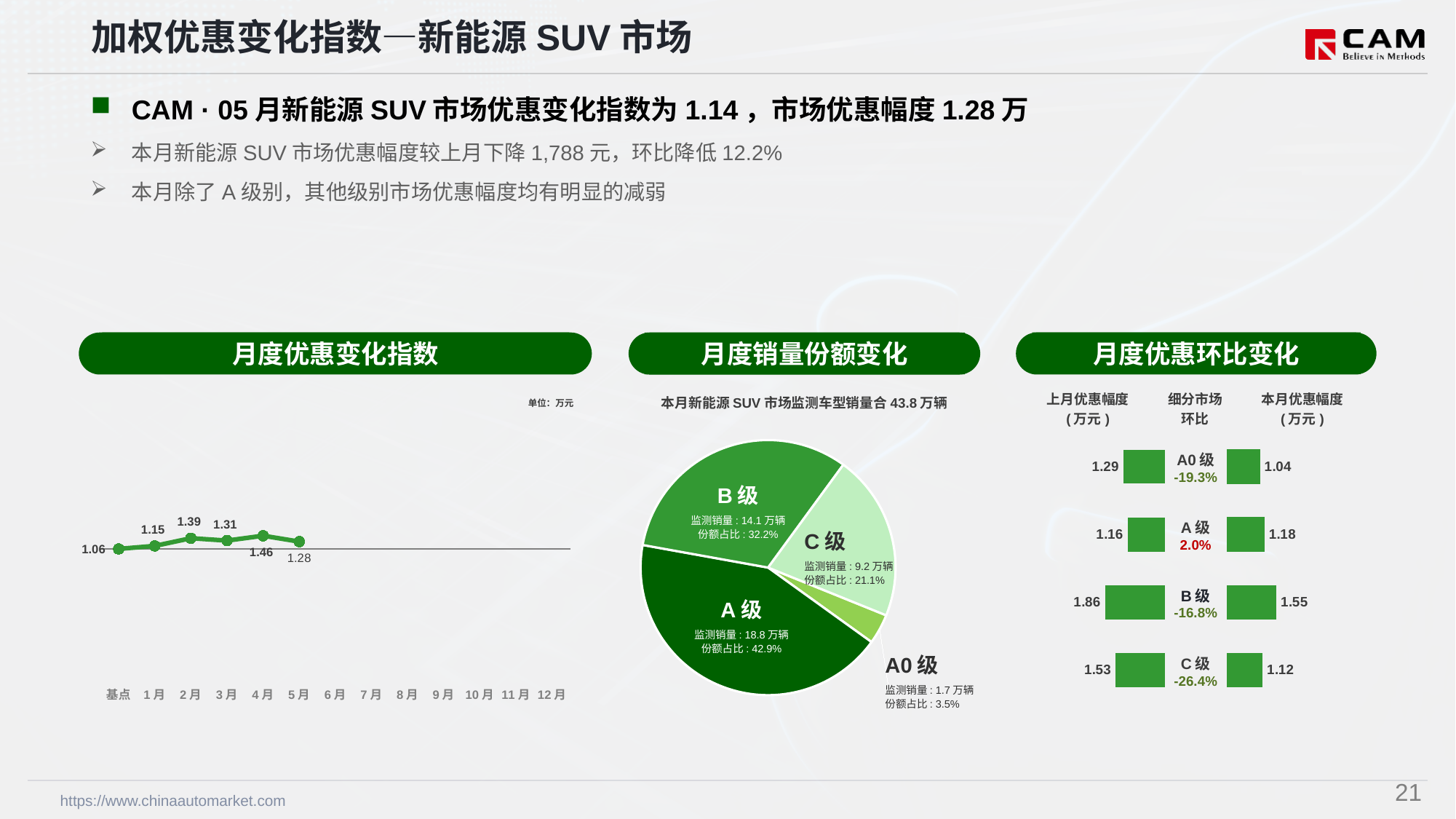

加权优惠变化指数—新能源SUV市场
CAM · 05月新能源SUV市场优惠变化指数为1.14，市场优惠幅度1.28万
本月新能源SUV市场优惠幅度较上月下降1,788元，环比降低12.2%
本月除了A级别，其他级别市场优惠幅度均有明显的减弱
月度优惠变化指数

月度优惠环比变化

月度销量份额变化

本月新能源SUV市场监测车型销量合43.8万辆

### Chart

| Category | 细分市场 |
|---|---|
| A0级 | 16703.0 |
| A级 | 187923.0 |
| B级 | 141101.0 |
| C级 | 92189.0 |
B级
监测销量: 14.1万辆
份额占比: 32.2%
C级
监测销量: 9.2万辆
份额占比: 21.1%
A级
监测销量: 18.8万辆
份额占比: 42.9%
A0级
监测销量: 1.7万辆
份额占比: 3.5%

### Chart

| Category | Y2024 |
|---|---|
| 基点 | 0.0 |
| 1月 | 0.47 |
| 2月 | 1.67 |
| 3月 | 1.3 |
| 4月 | 2.06 |
| 5月 | 1.14 |
| 6月 | None |
| 7月 | None |
| 8月 | None |
| 9月 | None |
| 10月 | None |
| 11月 | None |
| 12月 | None |
| 上月优惠幅度 (万元) | 细分市场 环比 | 本月优惠幅度 (万元) |
| --- | --- | --- |
单位：万元
| A0级 -19.3% |
| --- |
| A级 2.0% |
| B级 -16.8% |
| C级 -26.4% |

### Chart

| Category | 成交均价 |
|---|---|
| A0 | 1.29 |
| A | 1.16 |
| B | 1.86 |
| C | 1.53 |

### Chart

| Category | 金额 |
|---|---|
| A0 | 1.04 |
| A | 1.18 |
| B | 1.55 |
| C | 1.12 |
21